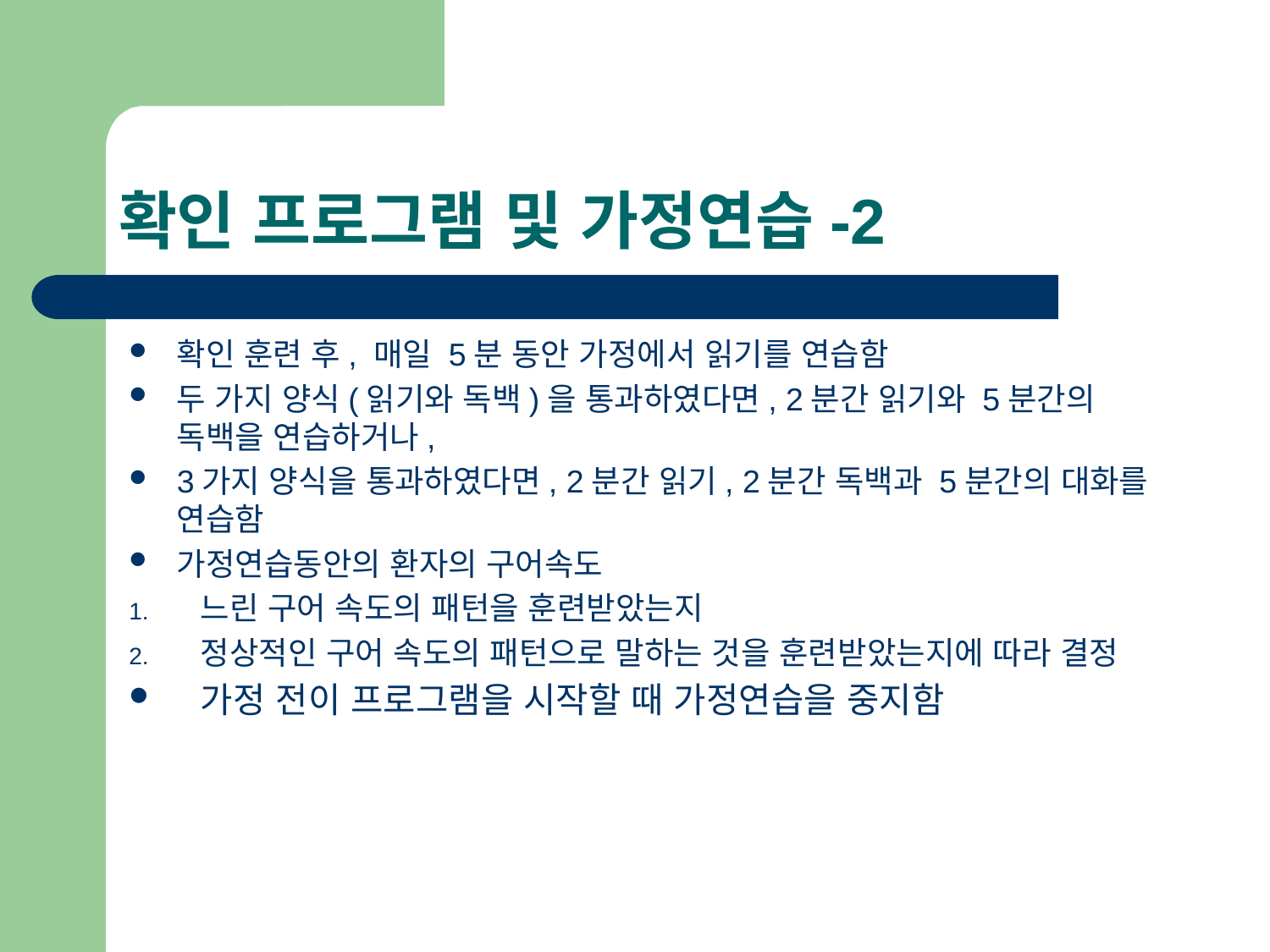

# 확인 프로그램 및 가정연습-2
확인 훈련 후, 매일 5분 동안 가정에서 읽기를 연습함
두 가지 양식(읽기와 독백)을 통과하였다면, 2분간 읽기와 5분간의 독백을 연습하거나,
3가지 양식을 통과하였다면, 2분간 읽기, 2분간 독백과 5분간의 대화를 연습함
가정연습동안의 환자의 구어속도
느린 구어 속도의 패턴을 훈련받았는지
정상적인 구어 속도의 패턴으로 말하는 것을 훈련받았는지에 따라 결정
가정 전이 프로그램을 시작할 때 가정연습을 중지함